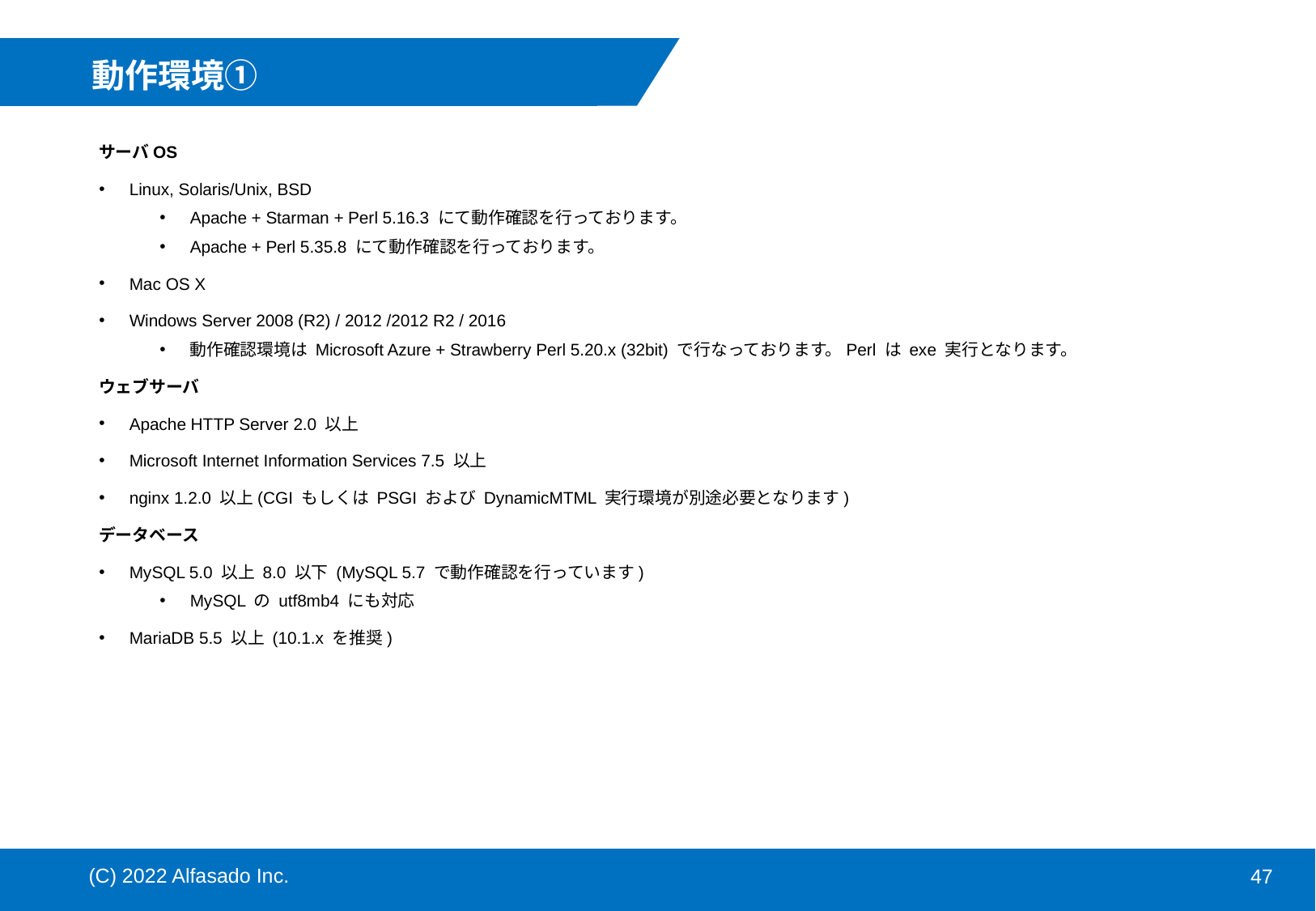

# 動作環境①
サーバOS
Linux, Solaris/Unix, BSD
Apache + Starman + Perl 5.16.3 にて動作確認を行っております。
Apache + Perl 5.35.8 にて動作確認を行っております。
Mac OS X
Windows Server 2008 (R2) / 2012 /2012 R2 / 2016
動作確認環境は Microsoft Azure + Strawberry Perl 5.20.x (32bit) で行なっております。Perl は exe 実行となります。
ウェブサーバ
Apache HTTP Server 2.0 以上
Microsoft Internet Information Services 7.5 以上
nginx 1.2.0 以上(CGI もしくは PSGI および DynamicMTML 実行環境が別途必要となります)
データベース
MySQL 5.0 以上 8.0 以下 (MySQL 5.7 で動作確認を行っています)
MySQL の utf8mb4 にも対応
MariaDB 5.5 以上 (10.1.x を推奨)

(C) 2022 Alfasado Inc.
47